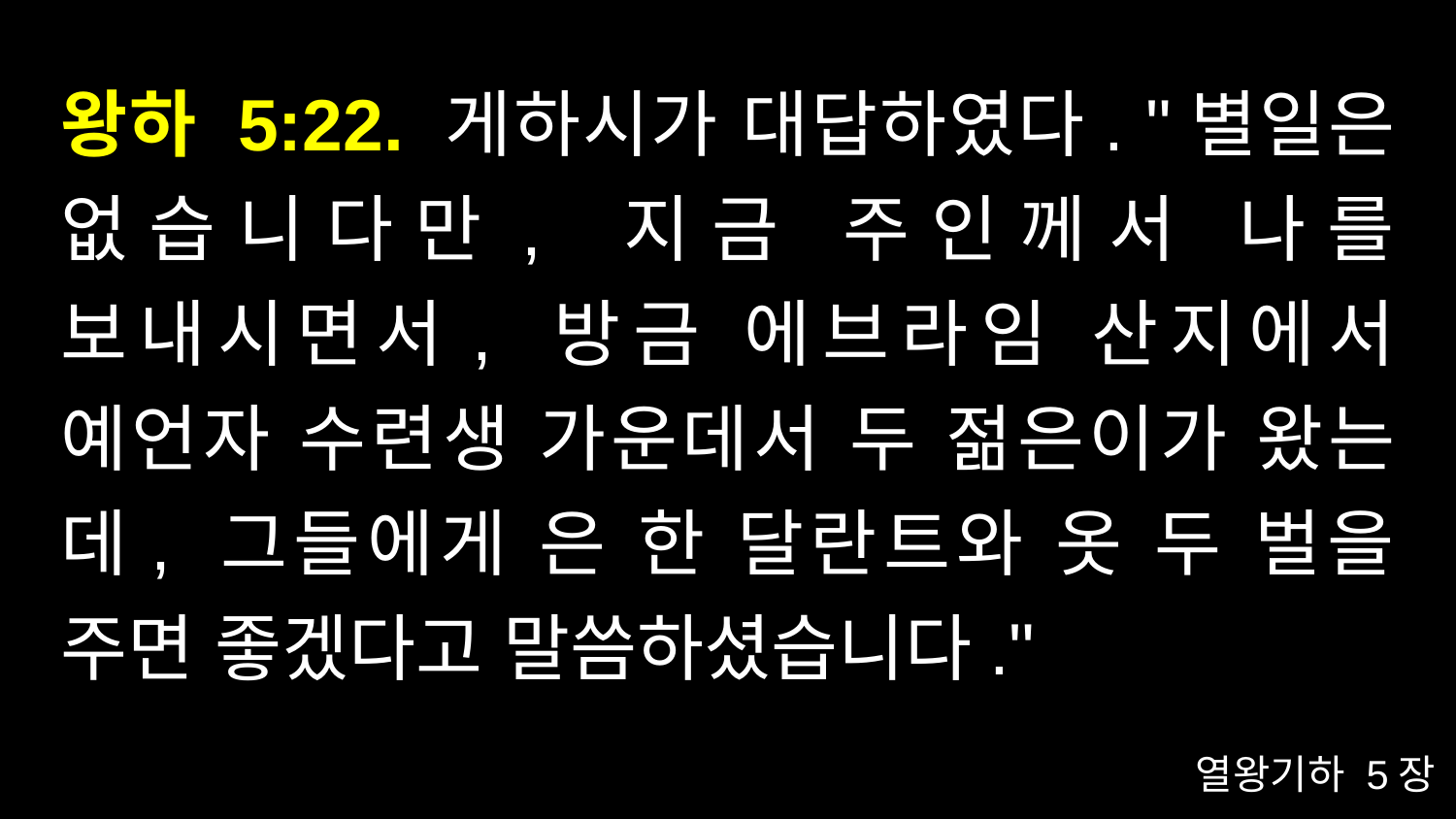

# 왕하 5:22. 게하시가 대답하였다. "별일은 없습니다만, 지금 주인께서 나를 보내시면서, 방금 에브라임 산지에서 예언자 수련생 가운데서 두 젊은이가 왔는데, 그들에게 은 한 달란트와 옷 두 벌을 주면 좋겠다고 말씀하셨습니다."
열왕기하 5장